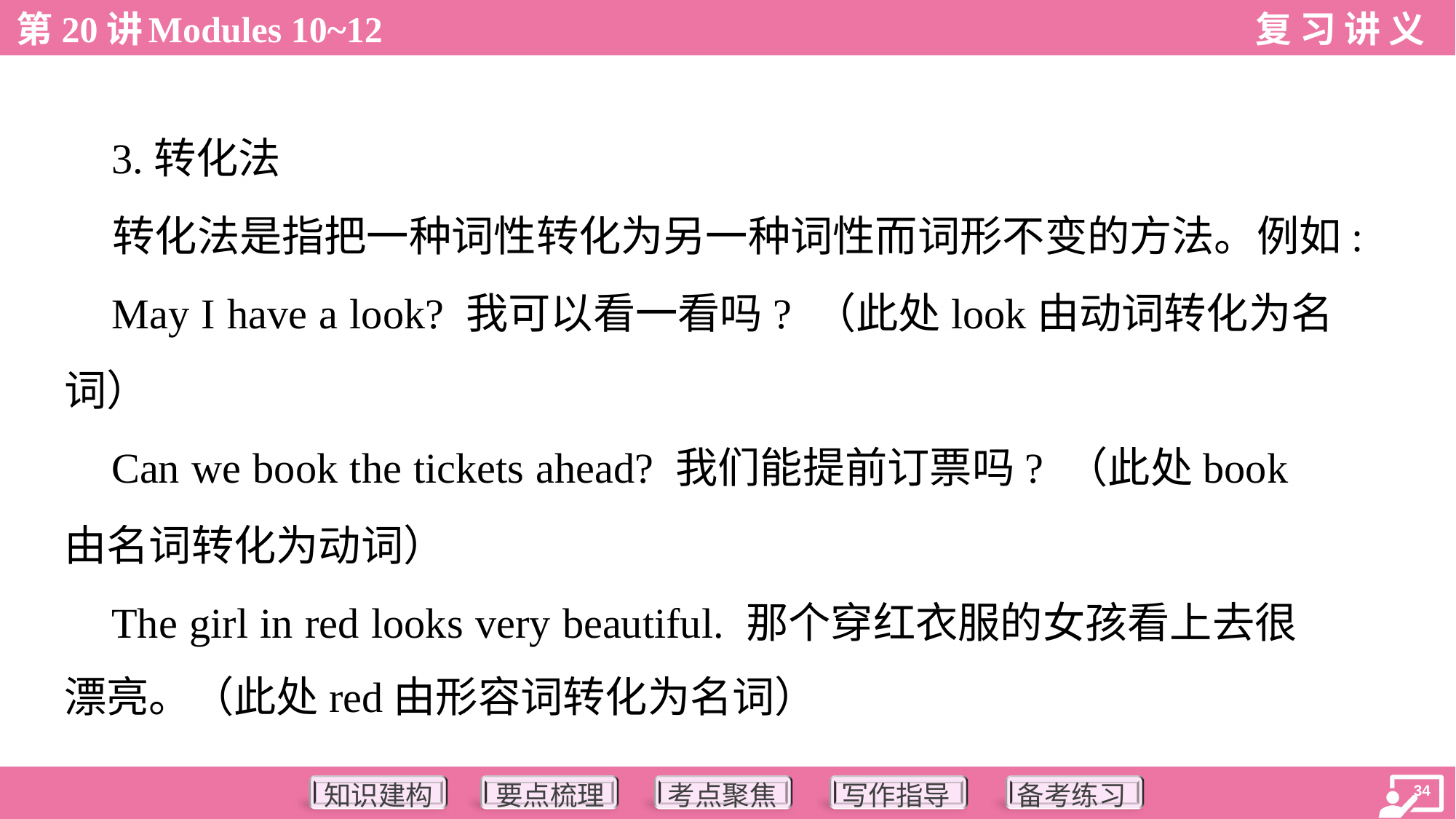

3.转化法
    转化法是指把一种词性转化为另一种词性而词形不变的方法。例如:
    May I have a look? 我可以看一看吗? （此处look由动词转化为名
词）
    Can we book the tickets ahead? 我们能提前订票吗? （此处book
由名词转化为动词）
    The girl in red looks very beautiful. 那个穿红衣服的女孩看上去很
漂亮。（此处red由形容词转化为名词）